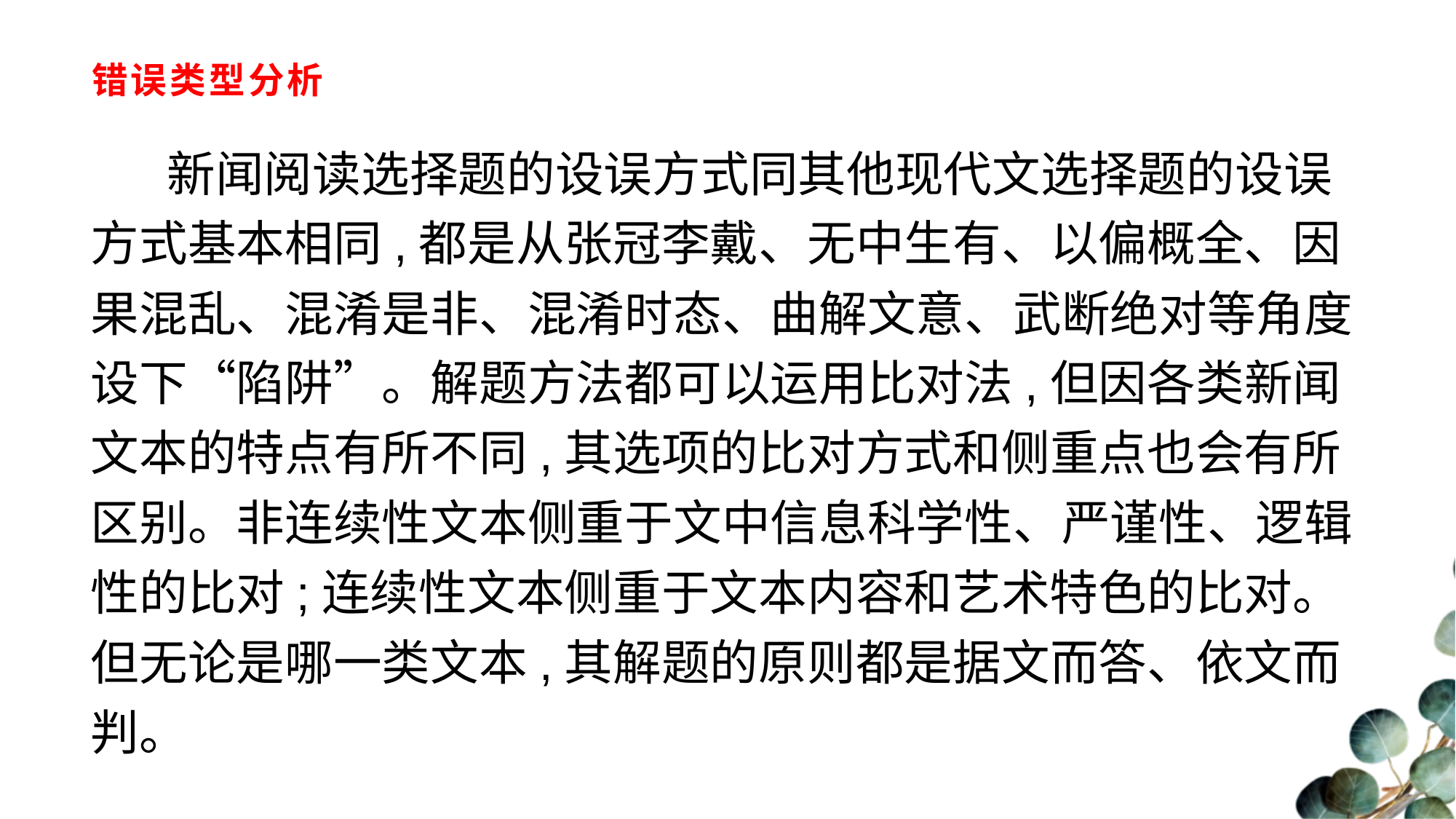

# 错误类型分析
   新闻阅读选择题的设误方式同其他现代文选择题的设误方式基本相同,都是从张冠李戴、无中生有、以偏概全、因果混乱、混淆是非、混淆时态、曲解文意、武断绝对等角度设下“陷阱”。解题方法都可以运用比对法,但因各类新闻文本的特点有所不同,其选项的比对方式和侧重点也会有所区别。非连续性文本侧重于文中信息科学性、严谨性、逻辑性的比对;连续性文本侧重于文本内容和艺术特色的比对。但无论是哪一类文本,其解题的原则都是据文而答、依文而判。